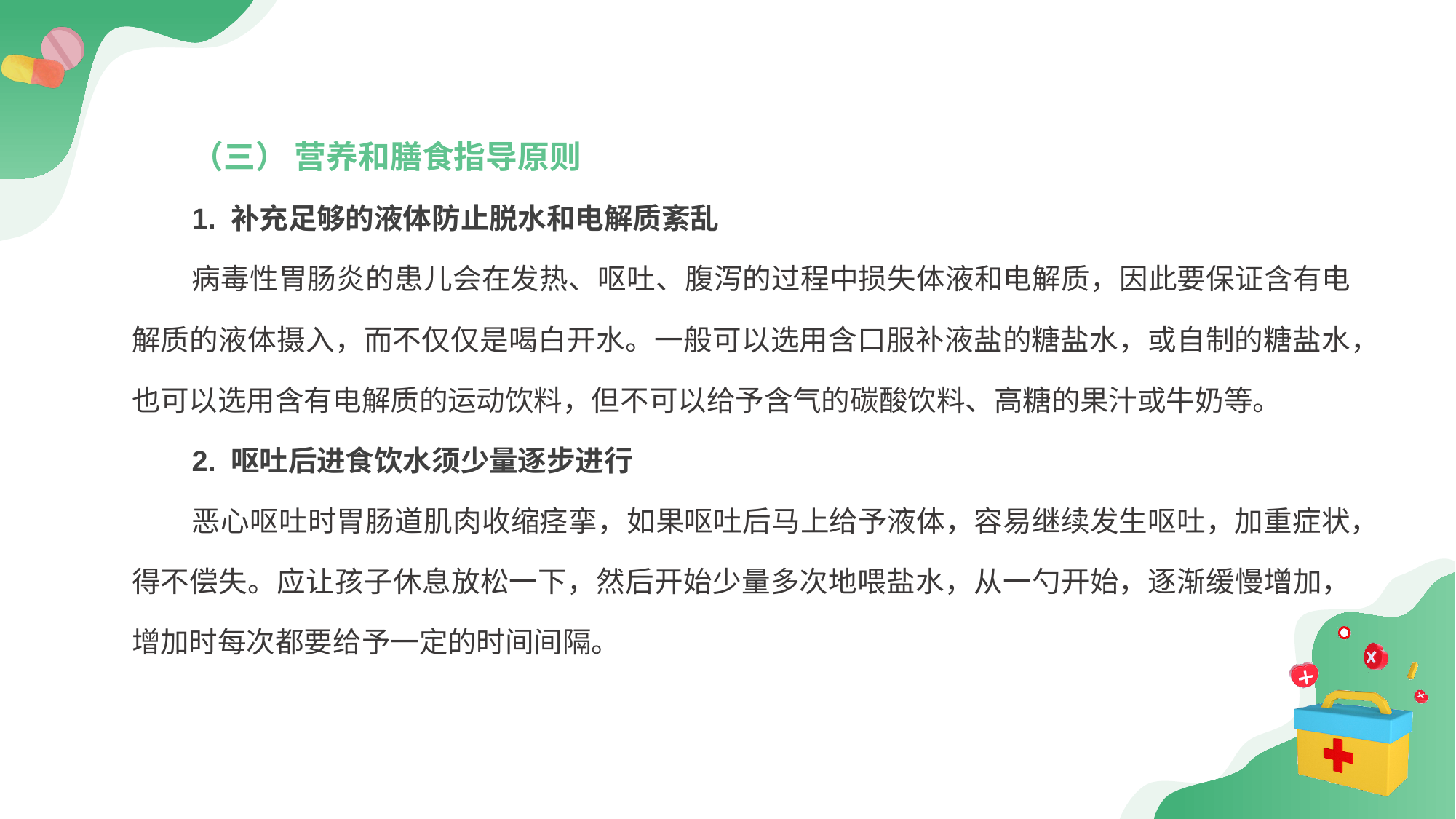

（三） 营养和膳食指导原则
1. 补充足够的液体防止脱水和电解质紊乱
病毒性胃肠炎的患儿会在发热、呕吐、腹泻的过程中损失体液和电解质，因此要保证含有电解质的液体摄入，而不仅仅是喝白开水。一般可以选用含口服补液盐的糖盐水，或自制的糖盐水，也可以选用含有电解质的运动饮料，但不可以给予含气的碳酸饮料、高糖的果汁或牛奶等。
2. 呕吐后进食饮水须少量逐步进行
恶心呕吐时胃肠道肌肉收缩痉挛，如果呕吐后马上给予液体，容易继续发生呕吐，加重症状，得不偿失。应让孩子休息放松一下，然后开始少量多次地喂盐水，从一勺开始，逐渐缓慢增加，增加时每次都要给予一定的时间间隔。